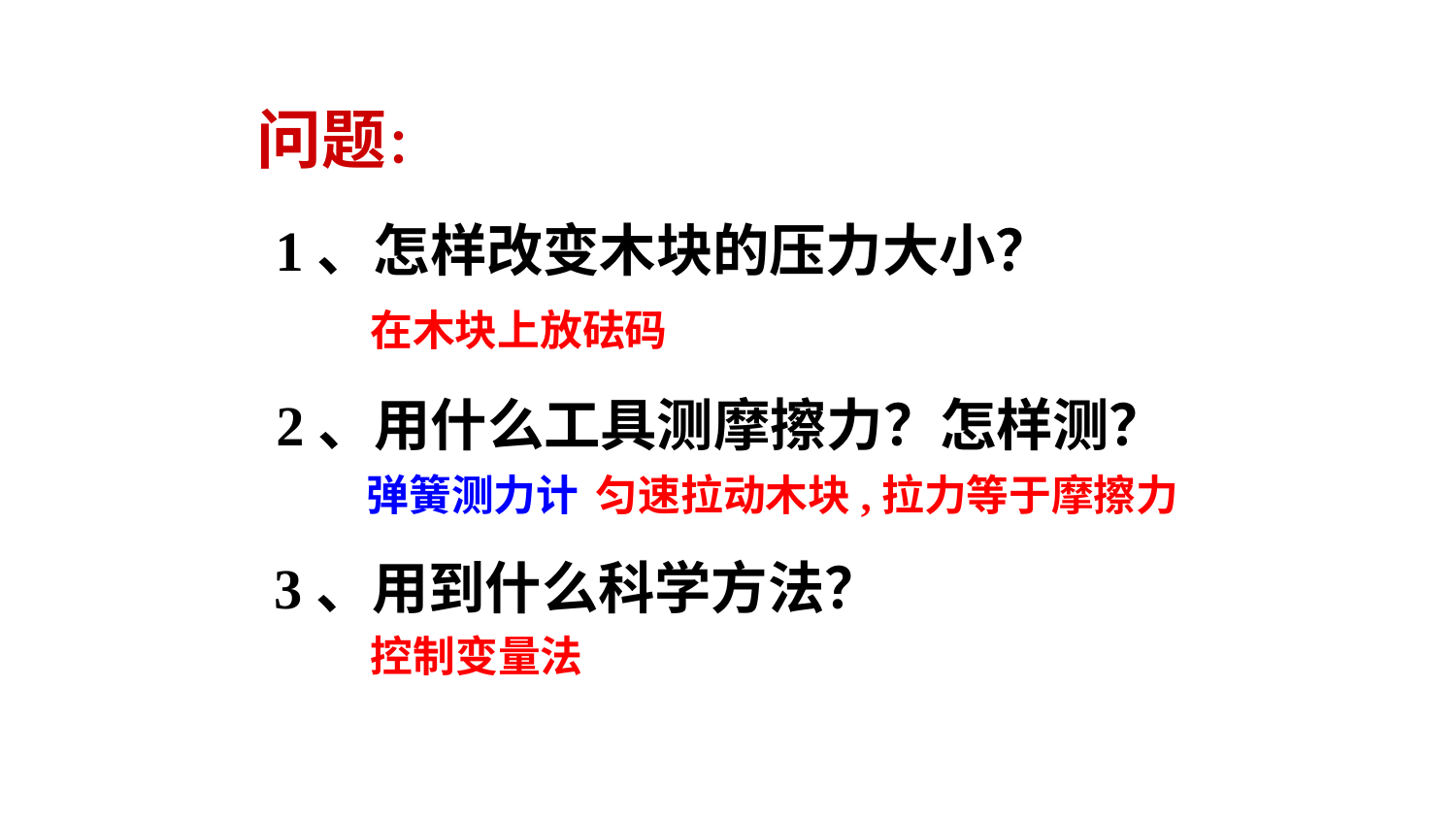

问题：
1、怎样改变木块的压力大小？
在木块上放砝码
2、用什么工具测摩擦力？怎样测？
匀速拉动木块,拉力等于摩擦力
弹簧测力计
3、用到什么科学方法？
控制变量法